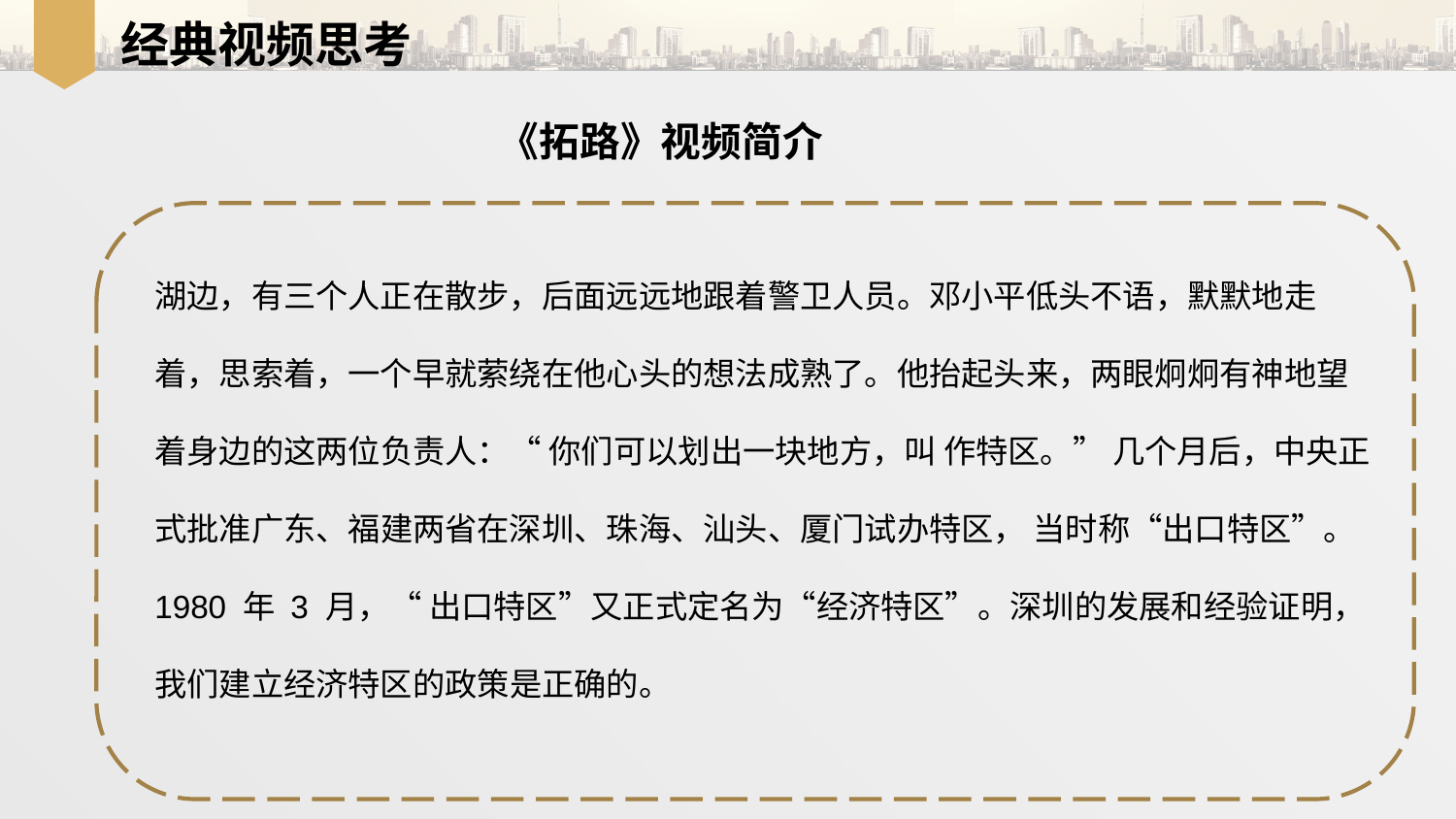

经典视频思考
《拓路》视频简介

湖边，有三个人正在散步，后面远远地跟着警卫人员。邓小平低头不语，默默地走着，思索着，一个早就萦绕在他心头的想法成熟了。他抬起头来，两眼炯炯有神地望着身边的这两位负责人：“ 你们可以划出一块地方，叫 作特区。” 几个月后，中央正式批准广东、福建两省在深圳、珠海、汕头、厦门试办特区， 当时称“出口特区”。 1980 年 3 月，“ 出口特区”又正式定名为“经济特区”。深圳的发展和经验证明，我们建立经济特区的政策是正确的。